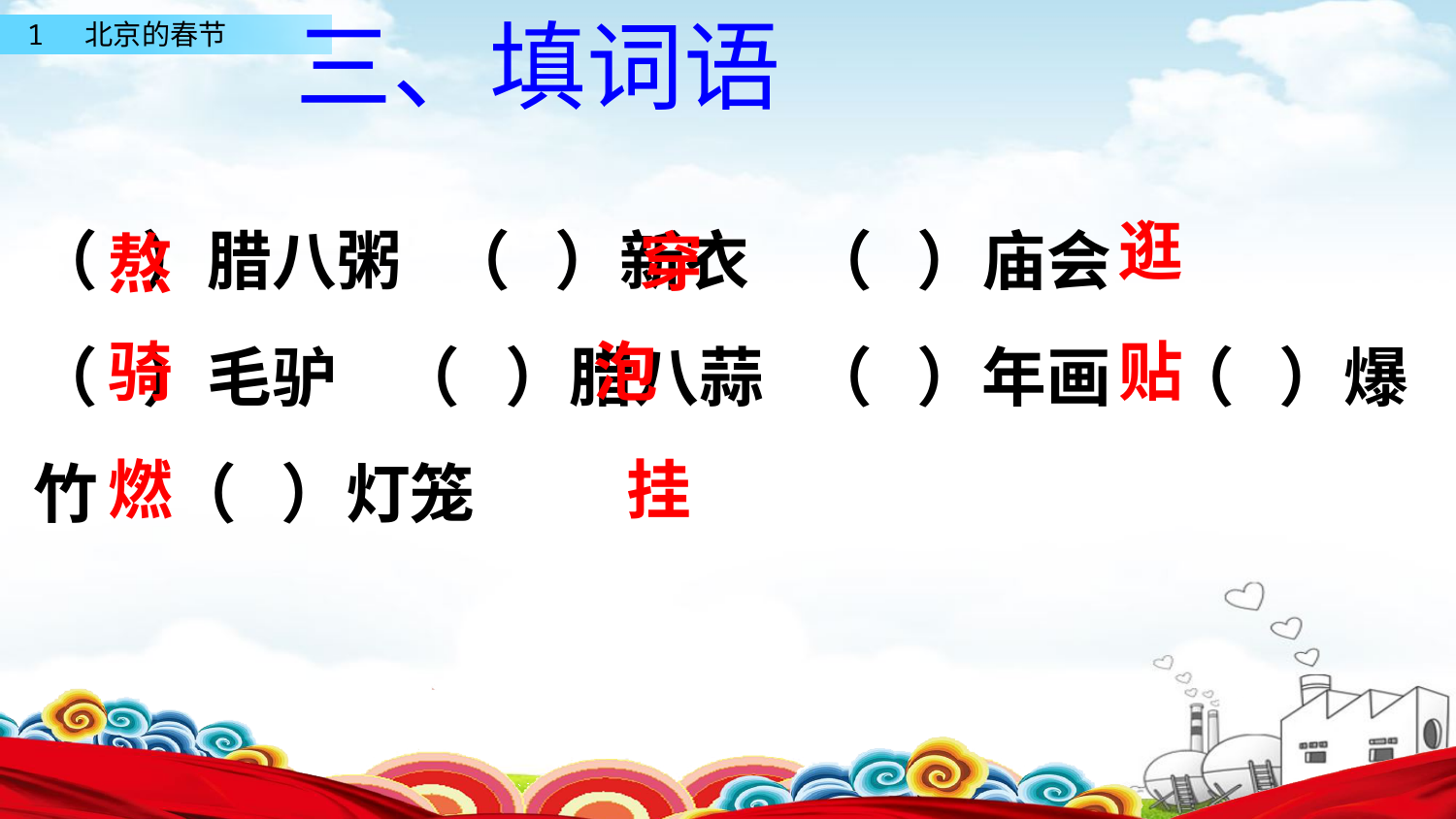

三、填词语
（   ）腊八粥   （   ）新衣    （   ）庙会
（   ）毛驴    （   ）腊八蒜   （   ）年画    （   ）爆竹     （   ）灯笼
逛
穿
熬
骑
泡
贴
挂
燃